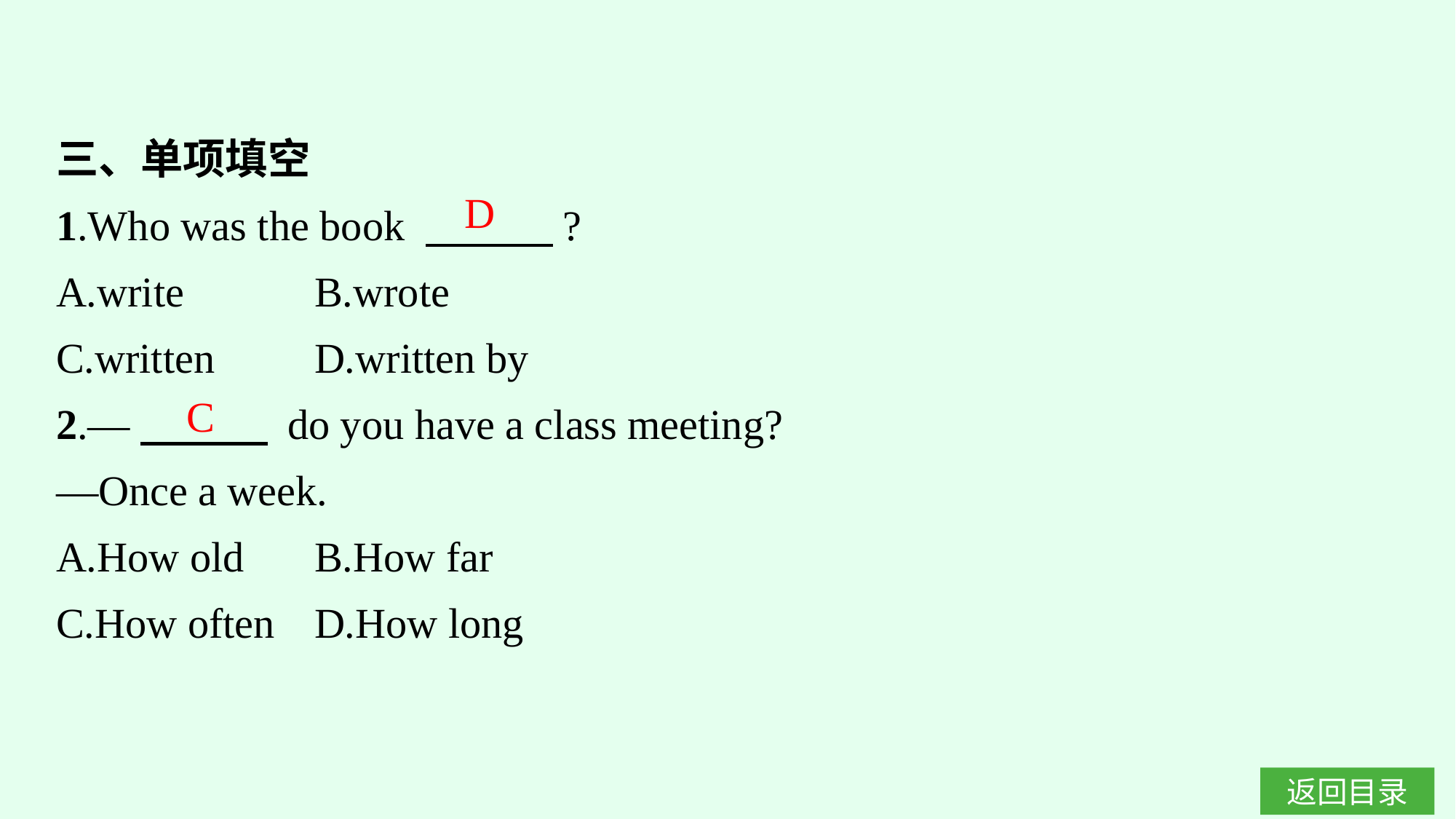

三、单项填空
1.Who was the book 　　　?
A.write		B.wrote
C.written	D.written by
2.—　　　 do you have a class meeting?
—Once a week.
A.How old	B.How far
C.How often	D.How long
D
C